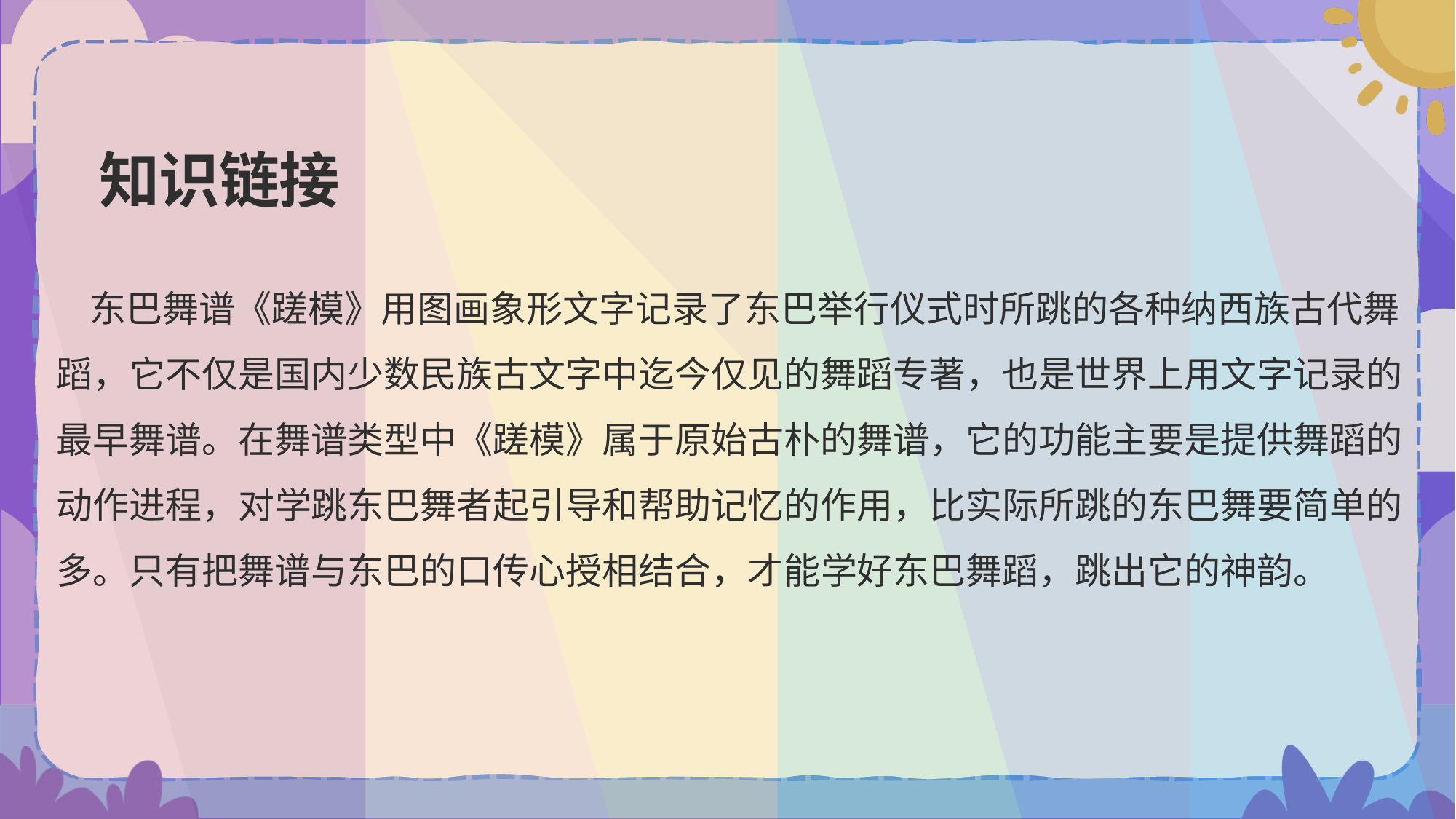

# 知识链接
   东巴舞谱《蹉模》用图画象形文字记录了东巴举行仪式时所跳的各种纳西族古代舞蹈，它不仅是国内少数民族古文字中迄今仅见的舞蹈专著，也是世界上用文字记录的最早舞谱。在舞谱类型中《蹉模》属于原始古朴的舞谱，它的功能主要是提供舞蹈的动作进程，对学跳东巴舞者起引导和帮助记忆的作用，比实际所跳的东巴舞要简单的多。只有把舞谱与东巴的口传心授相结合，才能学好东巴舞蹈，跳出它的神韵。